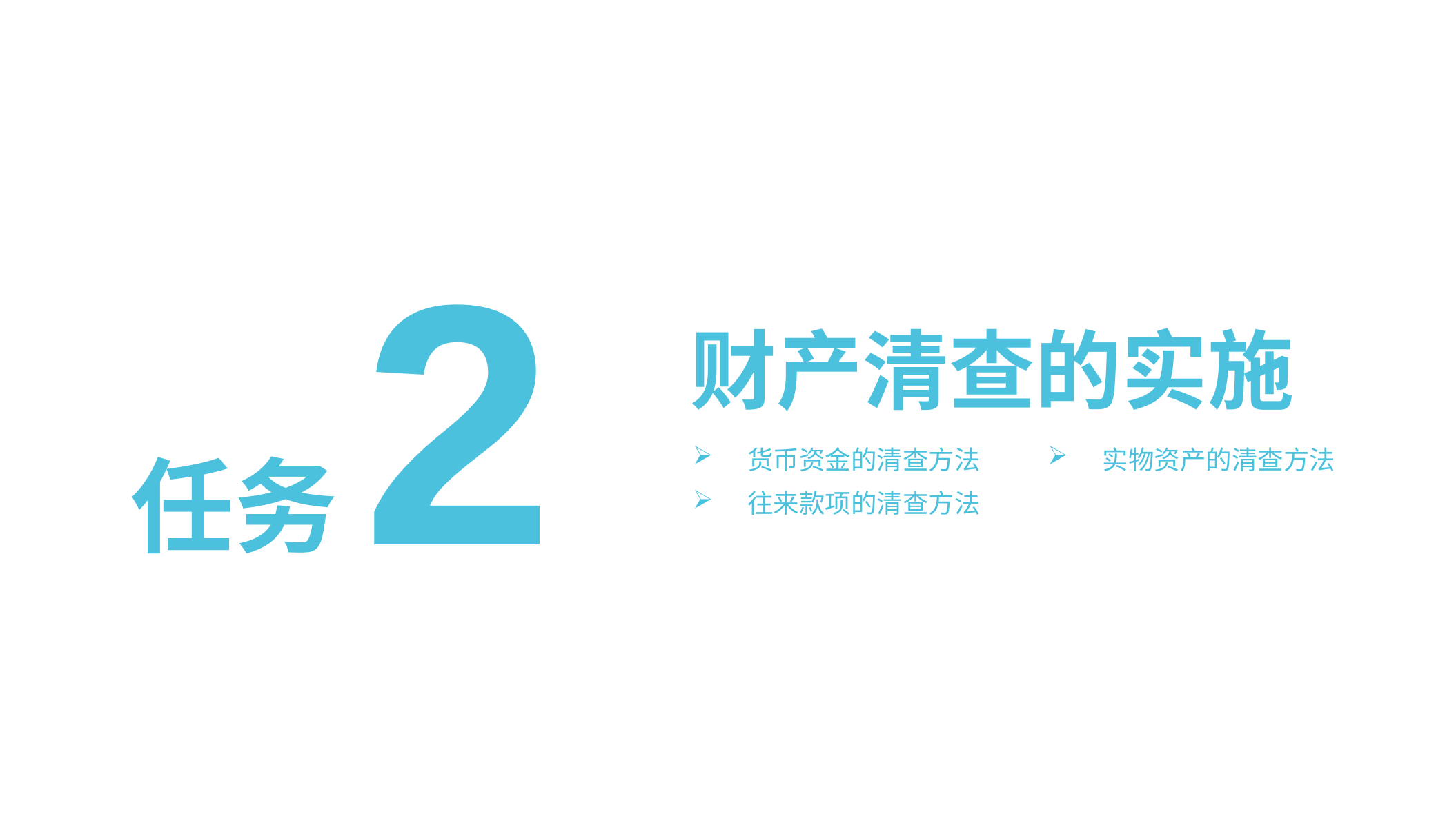

任务2
财产清查的实施
货币资金的清查方法
实物资产的清查方法
往来款项的清查方法